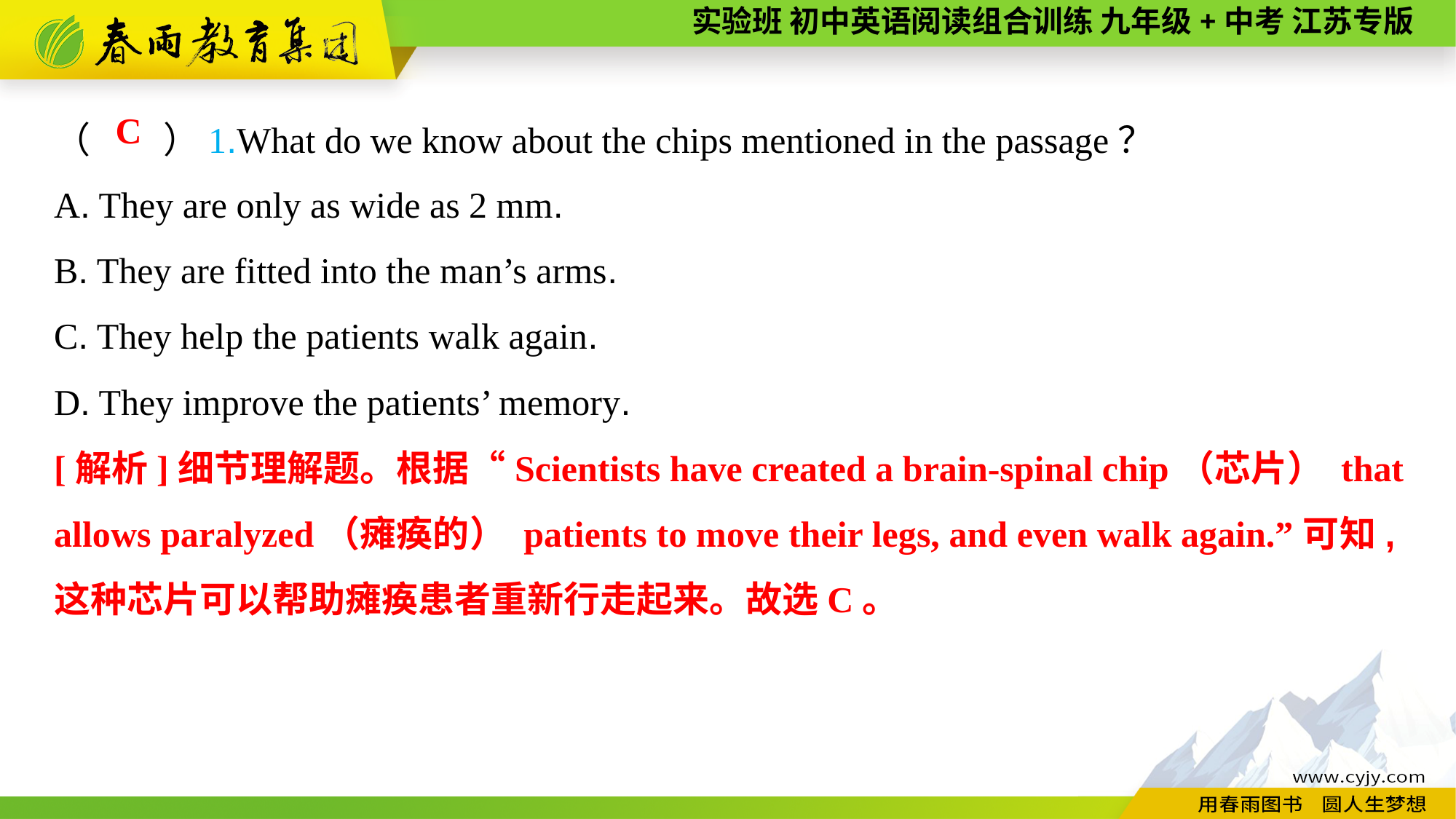

（　　）1.What do we know about the chips mentioned in the passage？
A. They are only as wide as 2 mm.
B. They are fitted into the man’s arms.
C. They help the patients walk again.
D. They improve the patients’ memory.
C
[解析]细节理解题。根据“Scientists have created a brain-spinal chip（芯片） that allows paralyzed（瘫痪的） patients to move their legs, and even walk again.”可知,这种芯片可以帮助瘫痪患者重新行走起来。故选C。